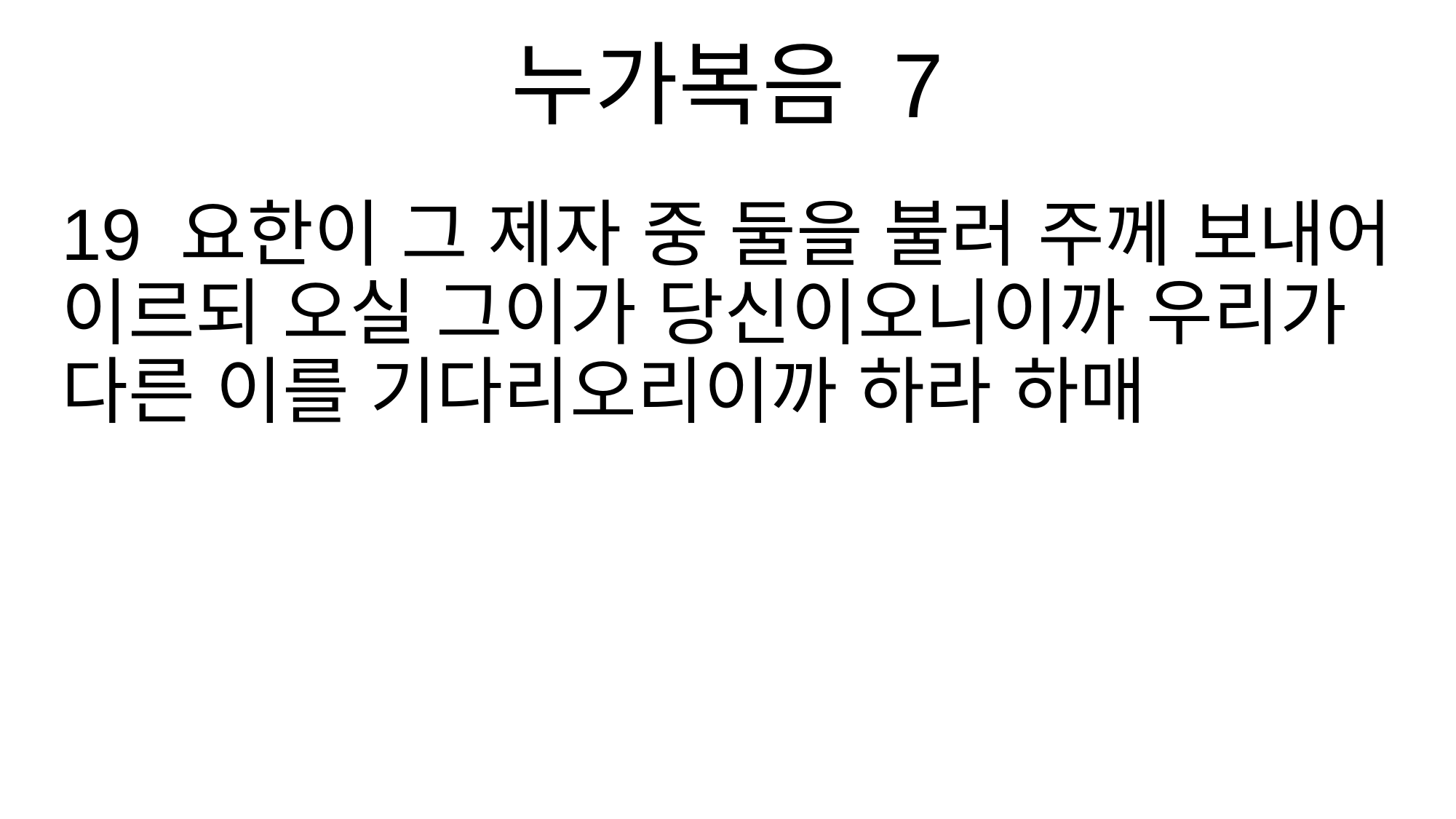

누가복음 7
19 요한이 그 제자 중 둘을 불러 주께 보내어 이르되 오실 그이가 당신이오니이까 우리가 다른 이를 기다리오리이까 하라 하매